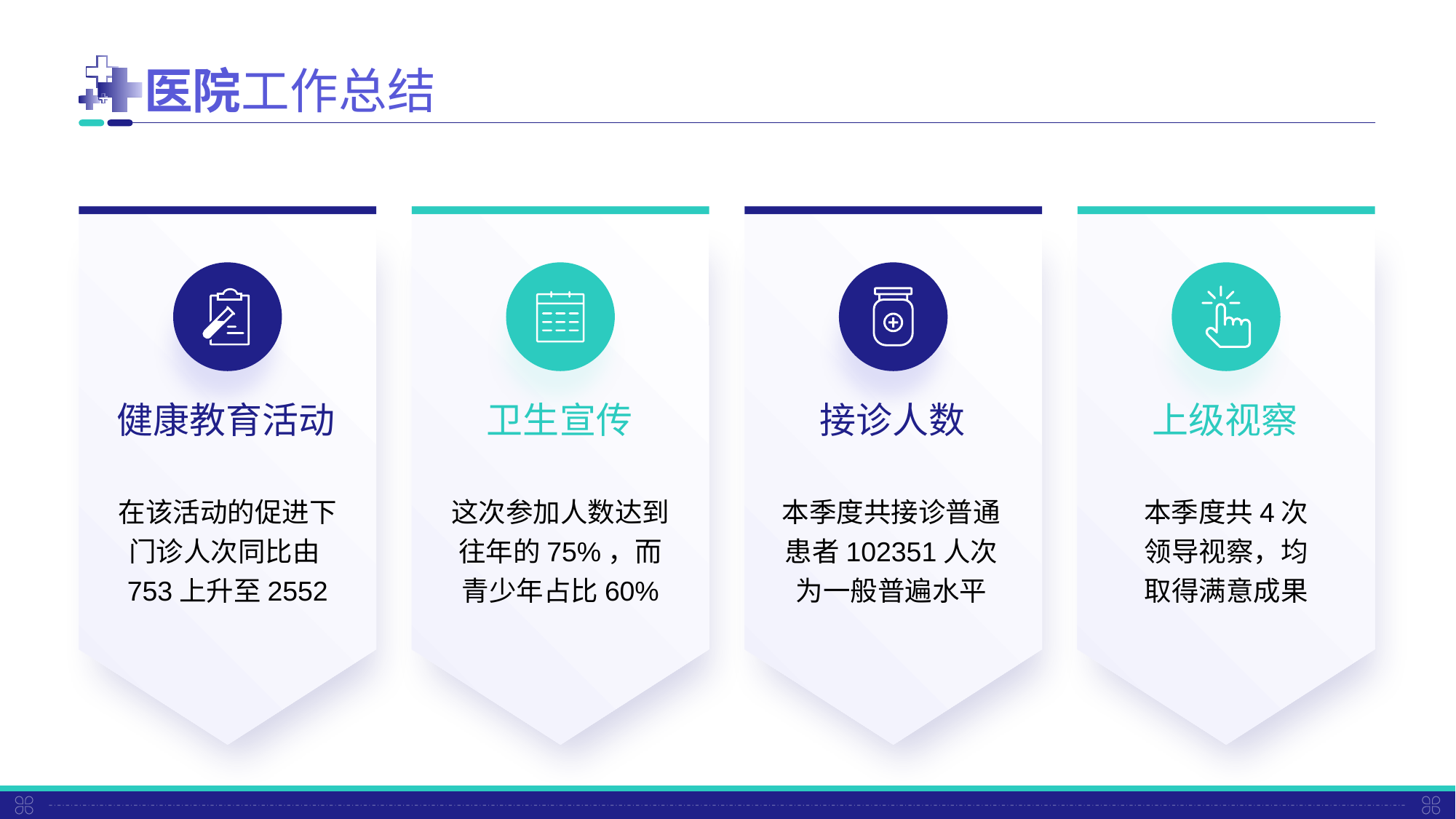

医院工作总结

健康教育活动
卫生宣传
接诊人数
上级视察
在该活动的促进下门诊人次同比由753上升至2552
这次参加人数达到往年的75%，而青少年占比60%
本季度共接诊普通患者102351人次为一般普遍水平
本季度共4次领导视察，均取得满意成果